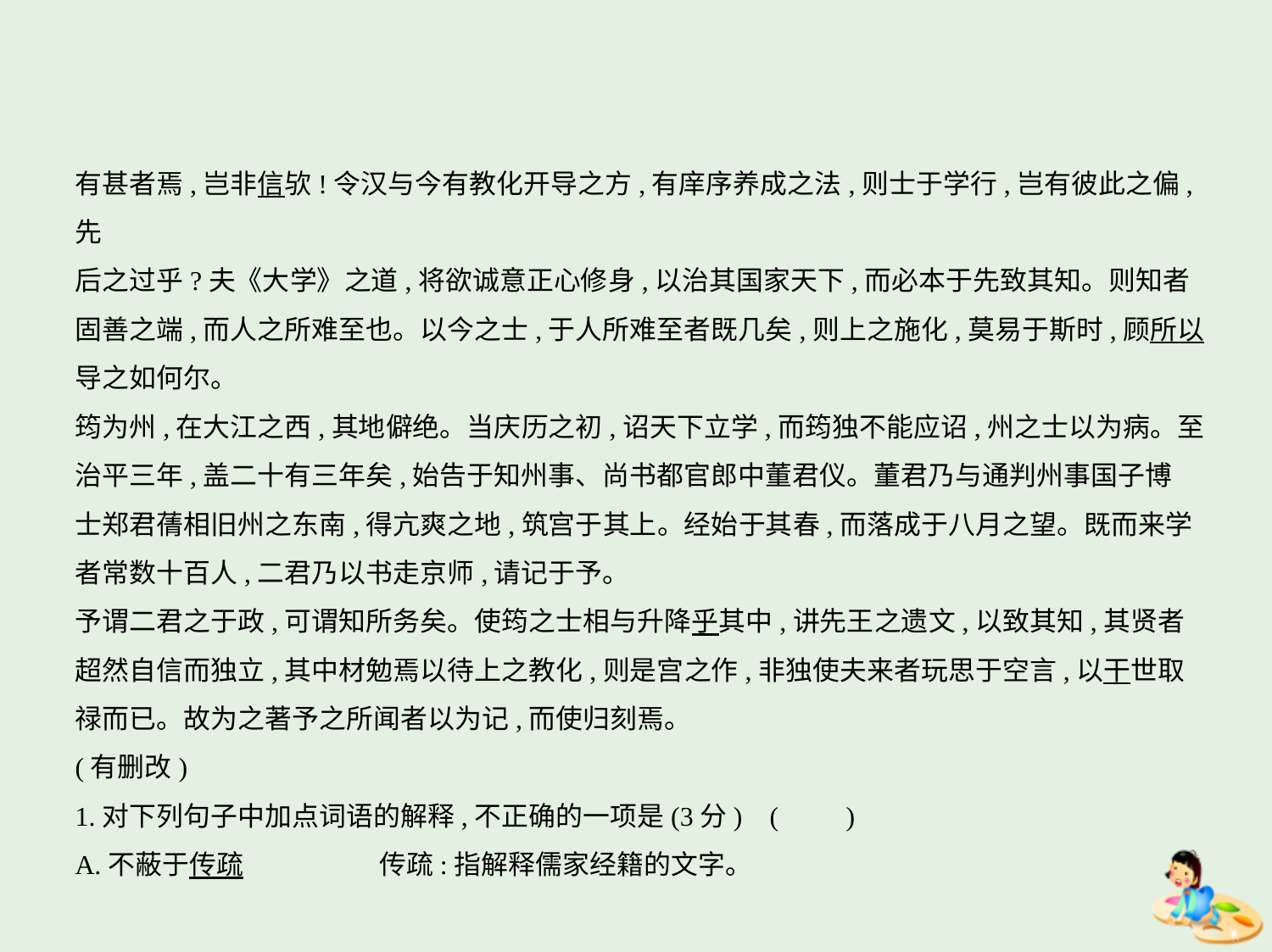

有甚者焉,岂非信欤!令汉与今有教化开导之方,有庠序养成之法,则士于学行,岂有彼此之偏,先
后之过乎?夫《大学》之道,将欲诚意正心修身,以治其国家天下,而必本于先致其知。则知者
固善之端,而人之所难至也。以今之士,于人所难至者既几矣,则上之施化,莫易于斯时,顾所以
导之如何尔。
筠为州,在大江之西,其地僻绝。当庆历之初,诏天下立学,而筠独不能应诏,州之士以为病。至
治平三年,盖二十有三年矣,始告于知州事、尚书都官郎中董君仪。董君乃与通判州事国子博
士郑君蒨相旧州之东南,得亢爽之地,筑宫于其上。经始于其春,而落成于八月之望。既而来学
者常数十百人,二君乃以书走京师,请记于予。
予谓二君之于政,可谓知所务矣。使筠之士相与升降乎其中,讲先王之遗文,以致其知,其贤者
超然自信而独立,其中材勉焉以待上之教化,则是宫之作,非独使夫来者玩思于空言,以干世取
禄而已。故为之著予之所闻者以为记,而使归刻焉。
(有删改)
1.对下列句子中加点词语的解释,不正确的一项是(3分) (　　)
A.不蔽于传疏　　　　　传疏:指解释儒家经籍的文字。